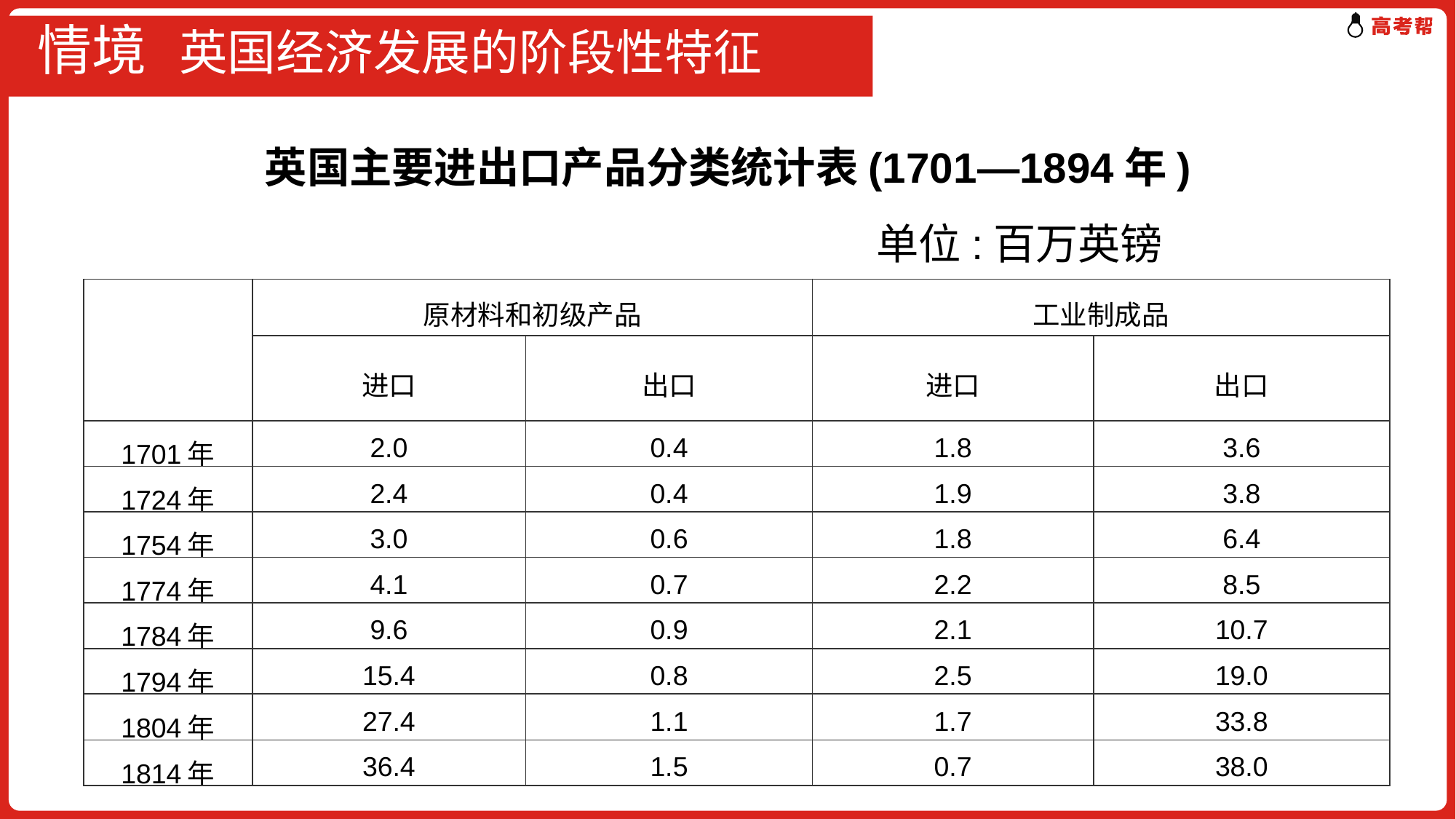

# 情境   英国经济发展的阶段性特征
英国主要进出口产品分类统计表(1701—1894年)
                                                                                     单位:百万英镑
|  | 原材料和初级产品 |  | 工业制成品 |  |
| --- | --- | --- | --- | --- |
|  | 进口 | 出口 | 进口 | 出口 |
| 1701年 | 2.0 | 0.4 | 1.8 | 3.6 |
| 1724年 | 2.4 | 0.4 | 1.9 | 3.8 |
| 1754年 | 3.0 | 0.6 | 1.8 | 6.4 |
| 1774年 | 4.1 | 0.7 | 2.2 | 8.5 |
| 1784年 | 9.6 | 0.9 | 2.1 | 10.7 |
| 1794年 | 15.4 | 0.8 | 2.5 | 19.0 |
| 1804年 | 27.4 | 1.1 | 1.7 | 33.8 |
| 1814年 | 36.4 | 1.5 | 0.7 | 38.0 |